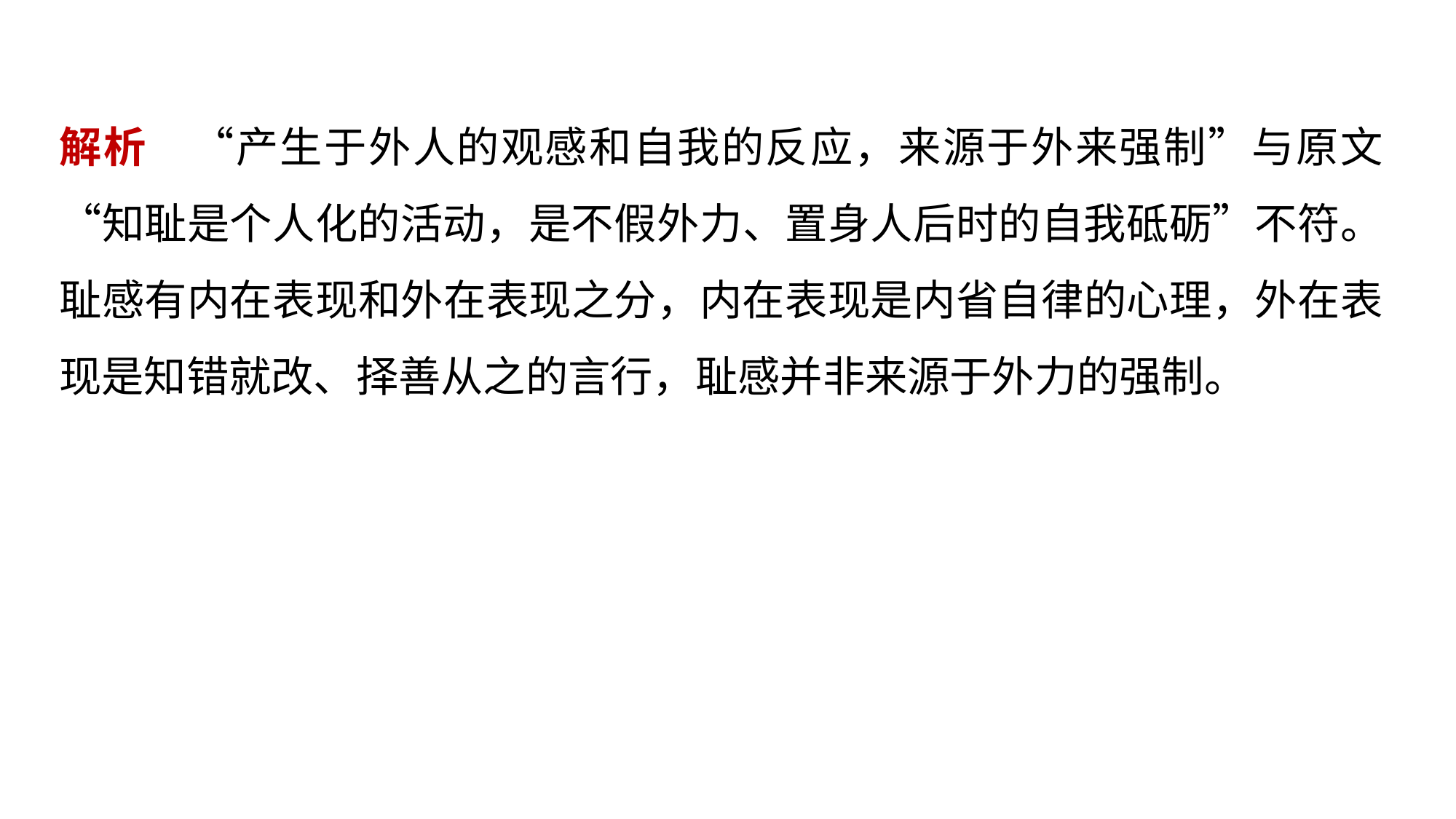

解析　“产生于外人的观感和自我的反应，来源于外来强制”与原文“知耻是个人化的活动，是不假外力、置身人后时的自我砥砺”不符。耻感有内在表现和外在表现之分，内在表现是内省自律的心理，外在表现是知错就改、择善从之的言行，耻感并非来源于外力的强制。